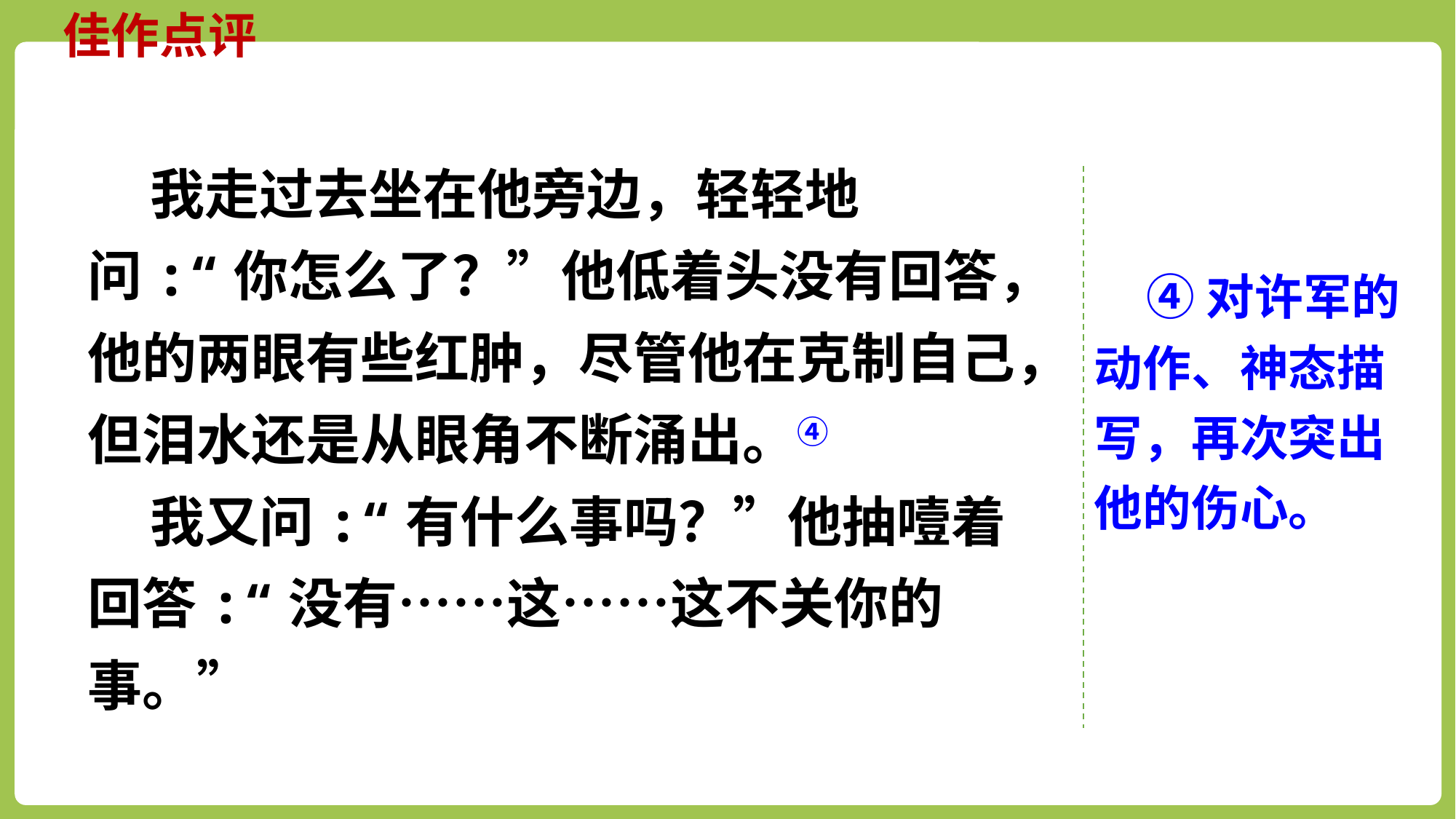

佳作点评
    我走过去坐在他旁边，轻轻地问:“你怎么了？”他低着头没有回答，他的两眼有些红肿，尽管他在克制自己，但泪水还是从眼角不断涌出。④
    我又问:“有什么事吗？”他抽噎着回答:“没有……这……这不关你的事。”
    ④对许军的动作、神态描写，再次突出他的伤心。